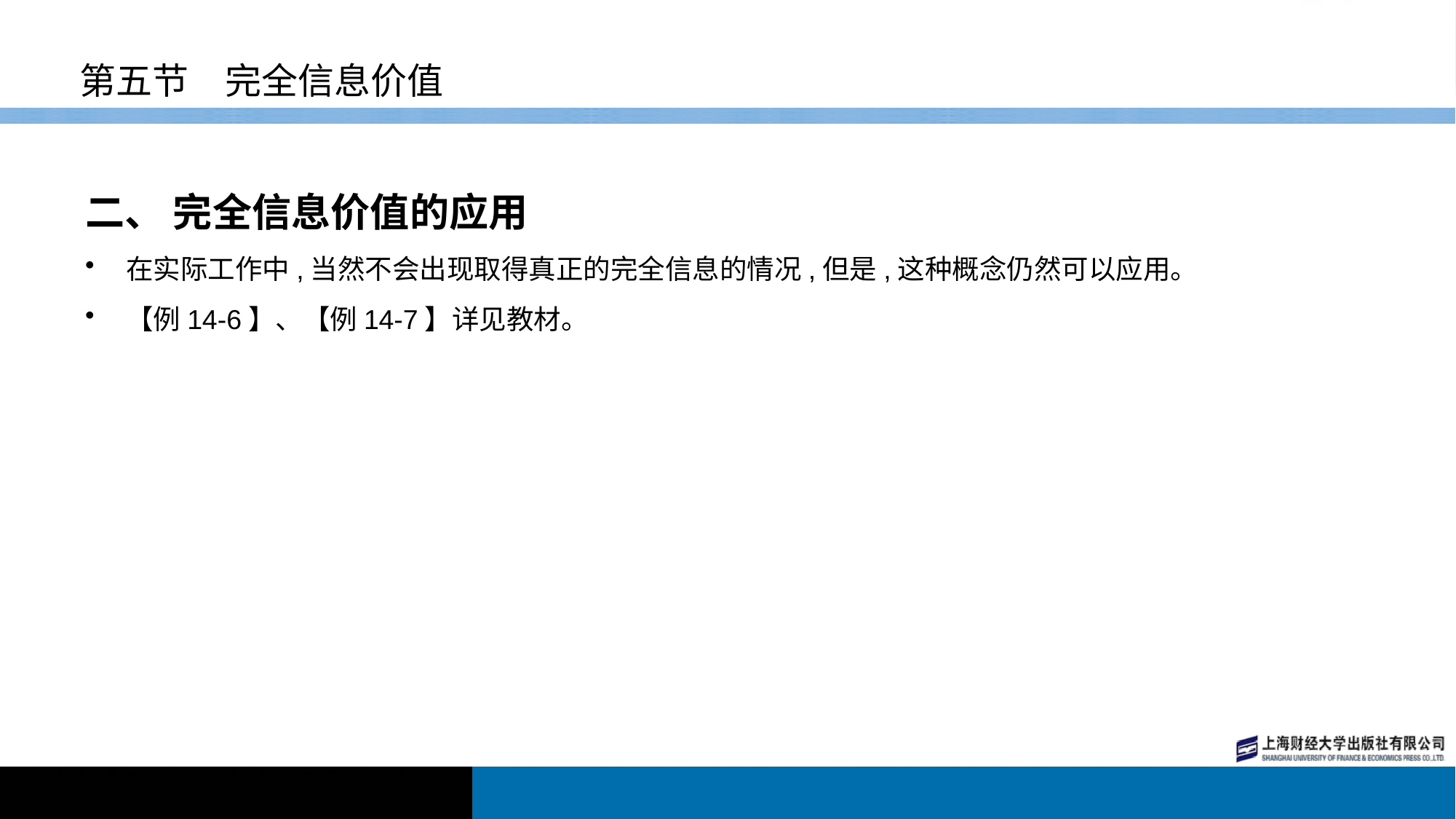

# 第五节　完全信息价值
二、 完全信息价值的应用
在实际工作中,当然不会出现取得真正的完全信息的情况,但是,这种概念仍然可以应用。
【例14-6】、【例14-7】详见教材。
14